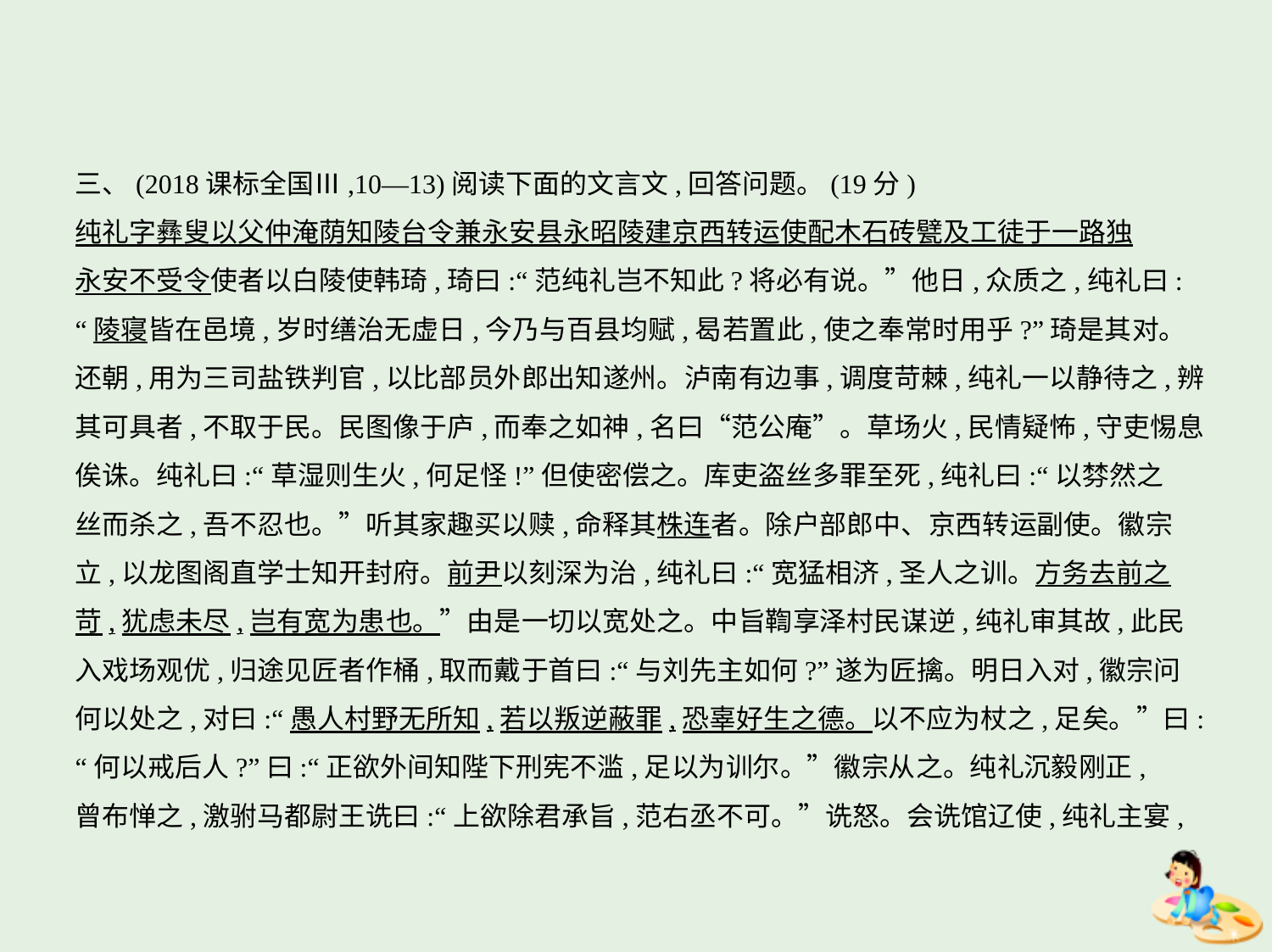

三、(2018课标全国Ⅲ,10—13)阅读下面的文言文,回答问题。(19分)
纯礼字彝叟以父仲淹荫知陵台令兼永安县永昭陵建京西转运使配木石砖甓及工徒于一路独
永安不受令使者以白陵使韩琦,琦曰:“范纯礼岂不知此?将必有说。”他日,众质之,纯礼曰:
“陵寝皆在邑境,岁时缮治无虚日,今乃与百县均赋,曷若置此,使之奉常时用乎?”琦是其对。
还朝,用为三司盐铁判官,以比部员外郎出知遂州。泸南有边事,调度苛棘,纯礼一以静待之,辨
其可具者,不取于民。民图像于庐,而奉之如神,名曰“范公庵”。草场火,民情疑怖,守吏惕息
俟诛。纯礼曰:“草湿则生火,何足怪!”但使密偿之。库吏盗丝多罪至死,纯礼曰:“以棼然之
丝而杀之,吾不忍也。”听其家趣买以赎,命释其株连者。除户部郎中、京西转运副使。徽宗
立,以龙图阁直学士知开封府。前尹以刻深为治,纯礼曰:“宽猛相济,圣人之训。方务去前之
苛,犹虑未尽,岂有宽为患也。”由是一切以宽处之。中旨鞫享泽村民谋逆,纯礼审其故,此民
入戏场观优,归途见匠者作桶,取而戴于首曰:“与刘先主如何?”遂为匠擒。明日入对,徽宗问
何以处之,对曰:“愚人村野无所知,若以叛逆蔽罪,恐辜好生之德。以不应为杖之,足矣。”曰:
“何以戒后人?”曰:“正欲外间知陛下刑宪不滥,足以为训尔。”徽宗从之。纯礼沉毅刚正,
曾布惮之,激驸马都尉王诜曰:“上欲除君承旨,范右丞不可。”诜怒。会诜馆辽使,纯礼主宴,